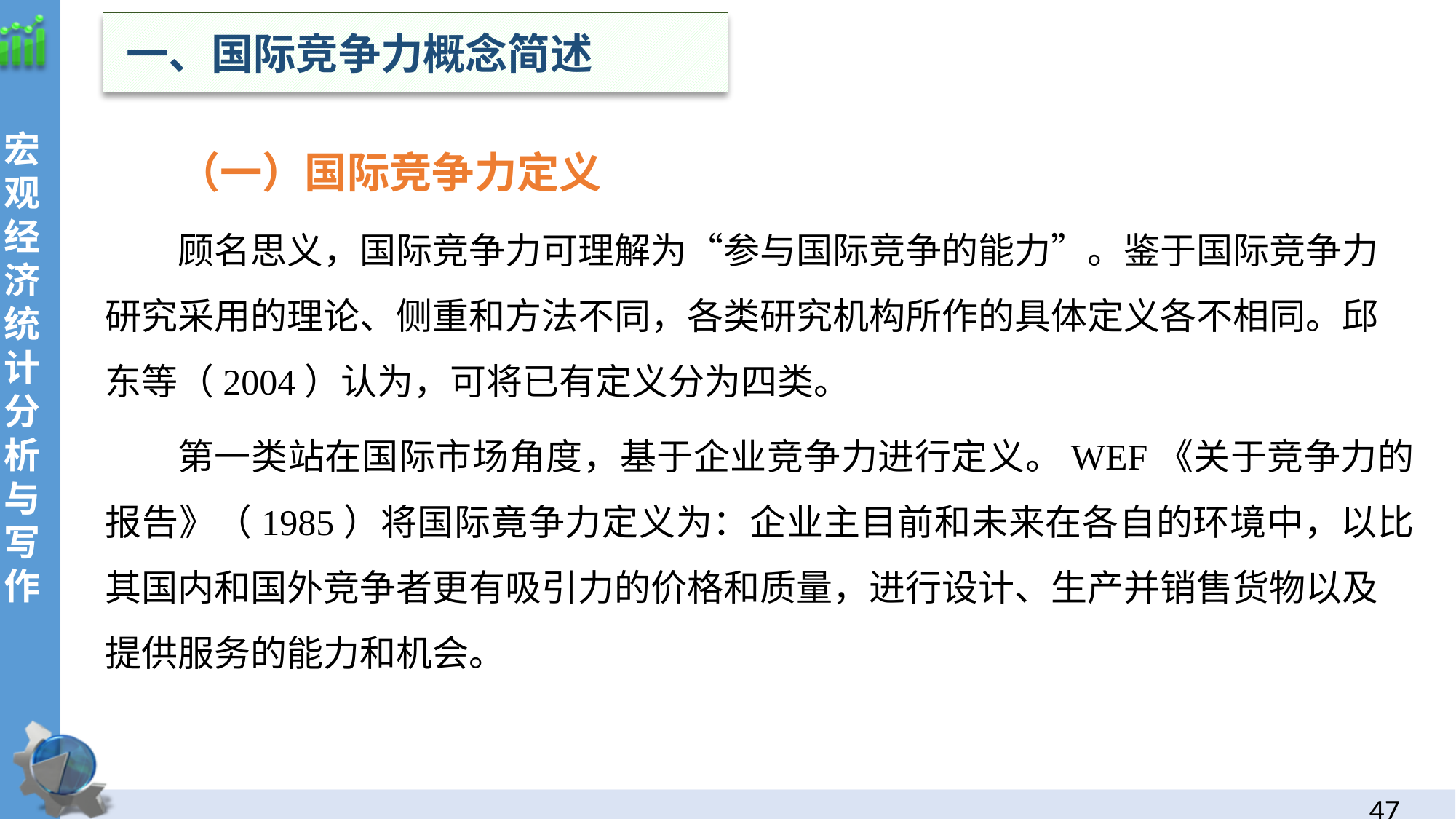

一、国际竞争力概念简述
（一）国际竞争力定义
顾名思义，国际竞争力可理解为“参与国际竞争的能力”。鉴于国际竞争力研究采用的理论、侧重和方法不同，各类研究机构所作的具体定义各不相同。邱东等（2004）认为，可将已有定义分为四类。
第一类站在国际市场角度，基于企业竞争力进行定义。WEF《关于竞争力的报告》（1985）将国际竟争力定义为：企业主目前和未来在各自的环境中，以比其国内和国外竞争者更有吸引力的价格和质量，进行设计、生产并销售货物以及提供服务的能力和机会。

47